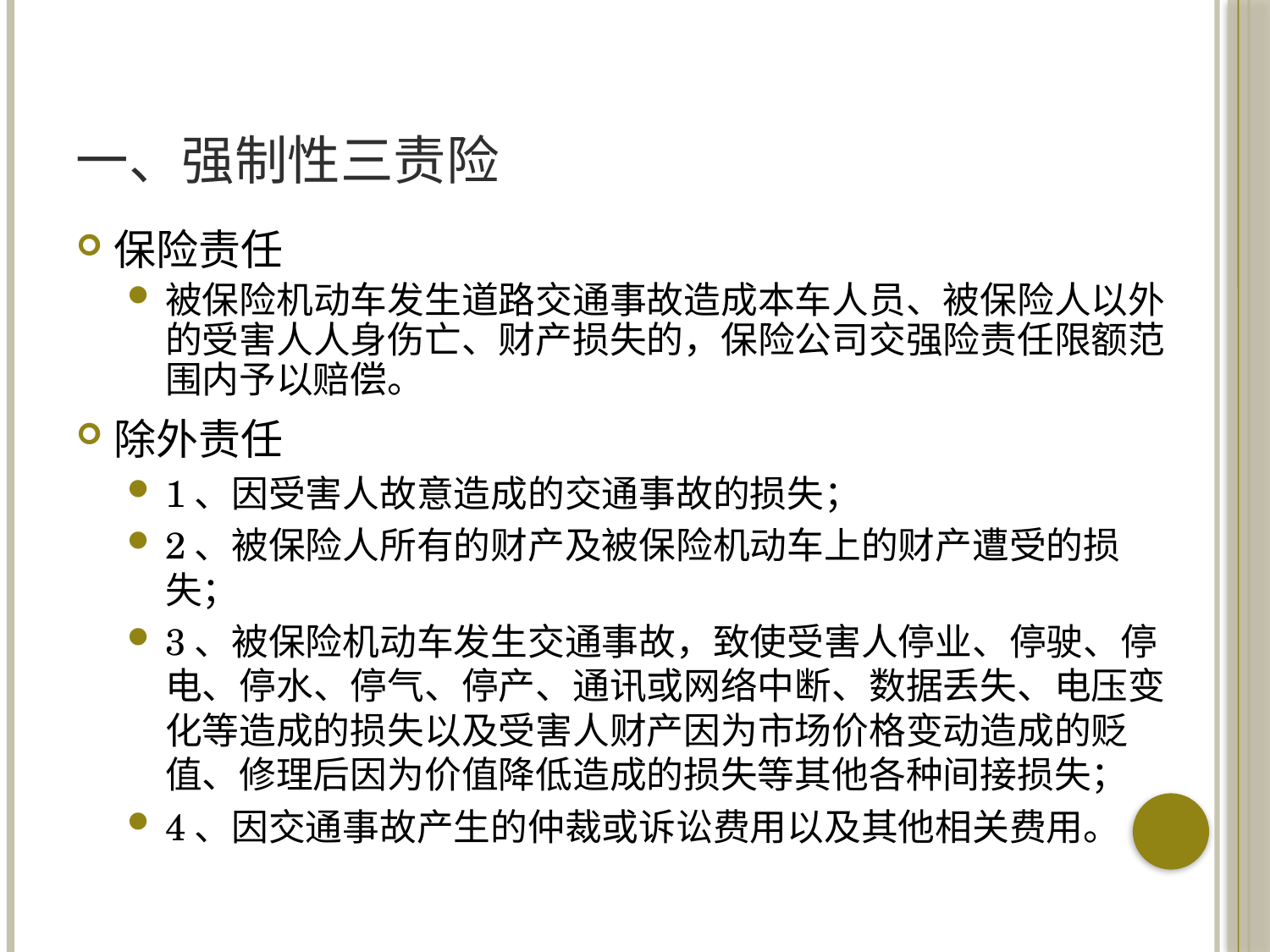

# 一、强制性三责险
保险责任
被保险机动车发生道路交通事故造成本车人员、被保险人以外的受害人人身伤亡、财产损失的，保险公司交强险责任限额范围内予以赔偿。
除外责任
1、因受害人故意造成的交通事故的损失；
2、被保险人所有的财产及被保险机动车上的财产遭受的损失；
3、被保险机动车发生交通事故，致使受害人停业、停驶、停电、停水、停气、停产、通讯或网络中断、数据丢失、电压变化等造成的损失以及受害人财产因为市场价格变动造成的贬值、修理后因为价值降低造成的损失等其他各种间接损失；
4、因交通事故产生的仲裁或诉讼费用以及其他相关费用。